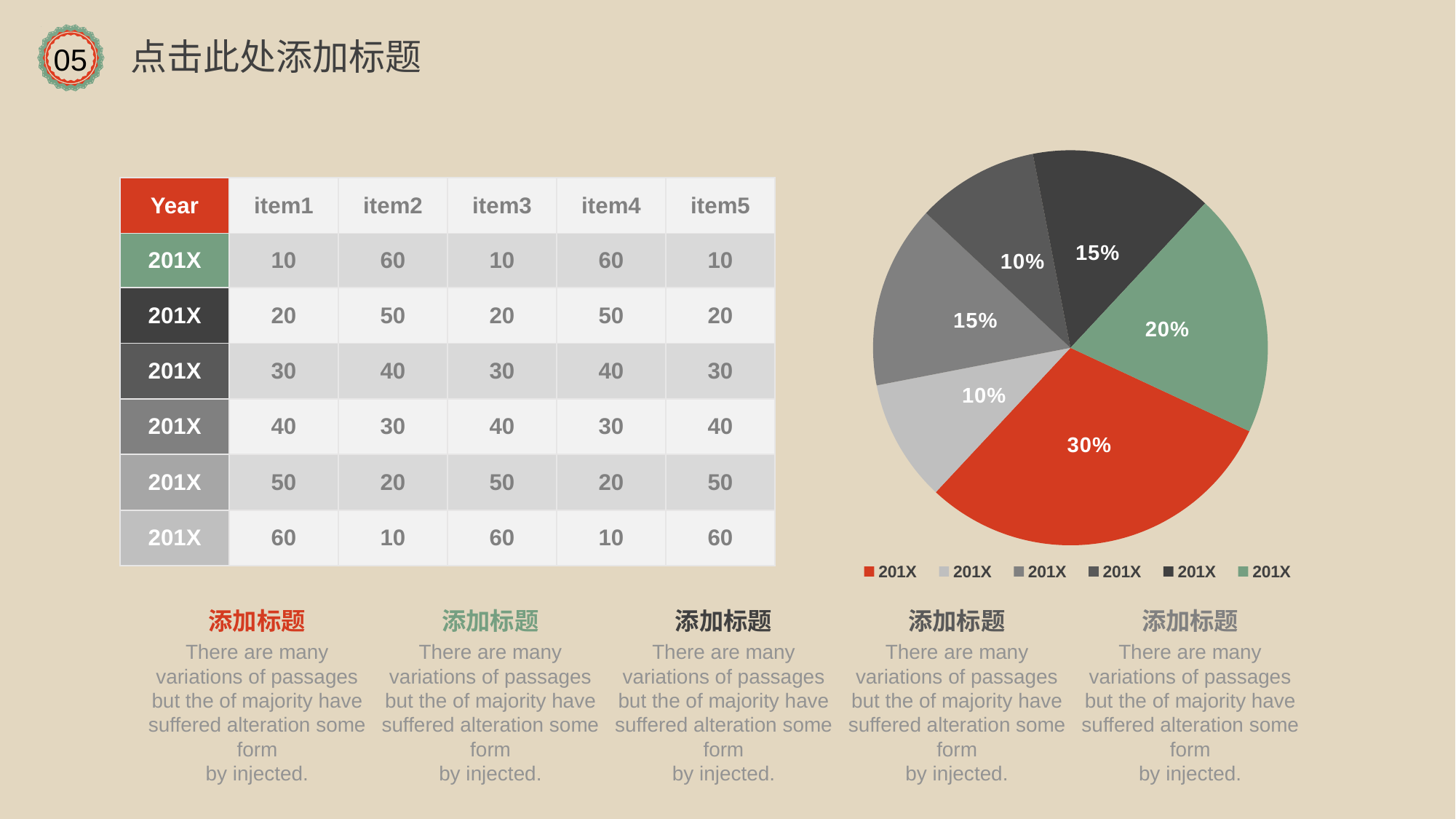

点击此处添加标题
05

### Chart

| Category | Sales |
|---|---|
| 201X | 0.3 |
| 201X | 0.1 |
| 201X | 0.15 |
| 201X | 0.1 |
| 201X | 0.15 |
| 201X | 0.2 |
| Year | item1 | item2 | item3 | item4 | item5 |
| --- | --- | --- | --- | --- | --- |
| 201X | 10 | 60 | 10 | 60 | 10 |
| 201X | 20 | 50 | 20 | 50 | 20 |
| 201X | 30 | 40 | 30 | 40 | 30 |
| 201X | 40 | 30 | 40 | 30 | 40 |
| 201X | 50 | 20 | 50 | 20 | 50 |
| 201X | 60 | 10 | 60 | 10 | 60 |
添加标题
There are many variations of passages but the of majority have suffered alteration some form
by injected.
添加标题
There are many variations of passages but the of majority have suffered alteration some form
by injected.
添加标题
There are many variations of passages but the of majority have suffered alteration some form
by injected.
添加标题
There are many variations of passages but the of majority have suffered alteration some form
by injected.
添加标题
There are many variations of passages but the of majority have suffered alteration some form
by injected.